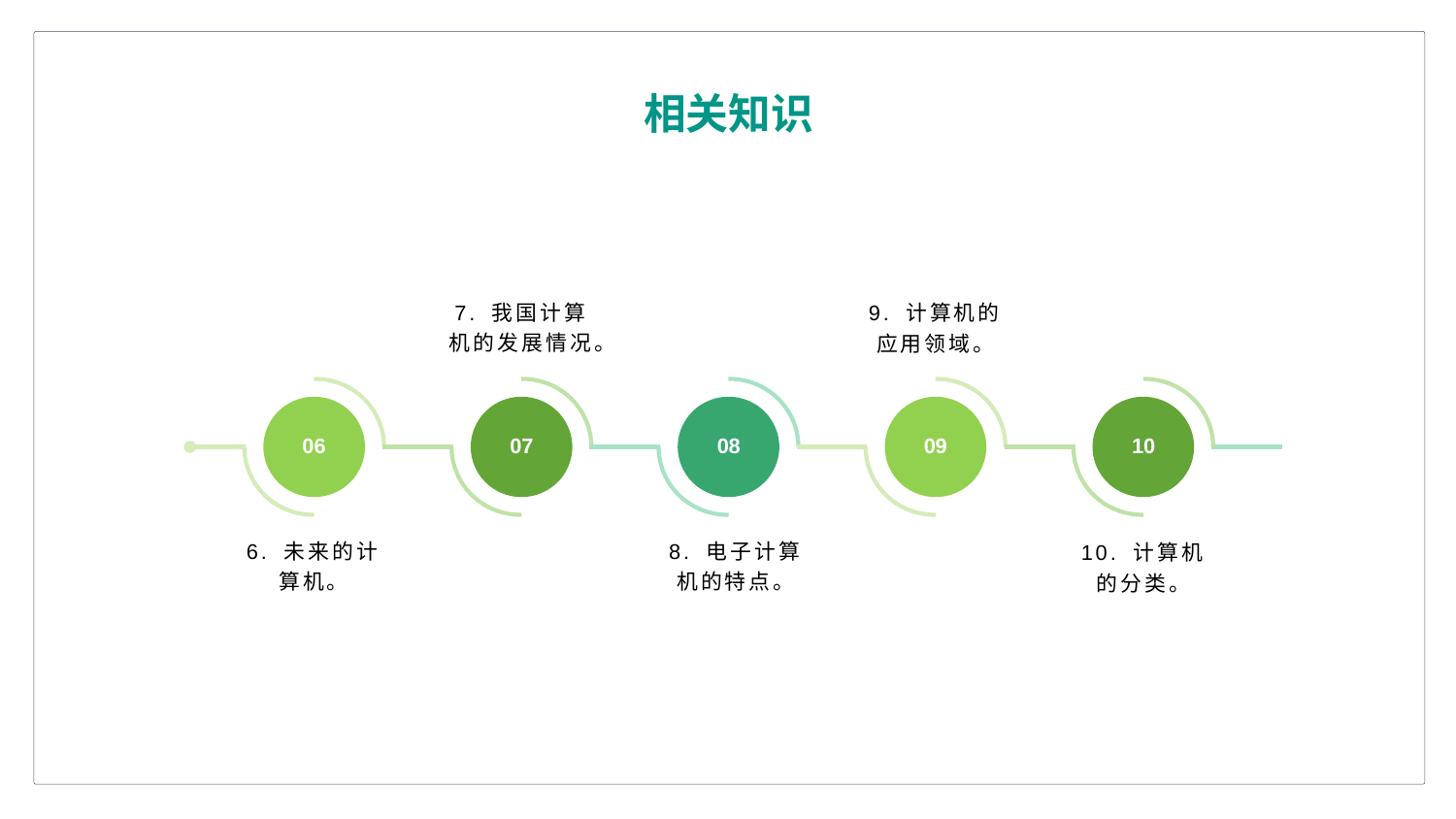

相关知识
7. 我国计算机的发展情况。
9. 计算机的应用领域。

06
07
08
09
10

6. 未来的计算机。
8. 电子计算机的特点。
10. 计算机的分类。